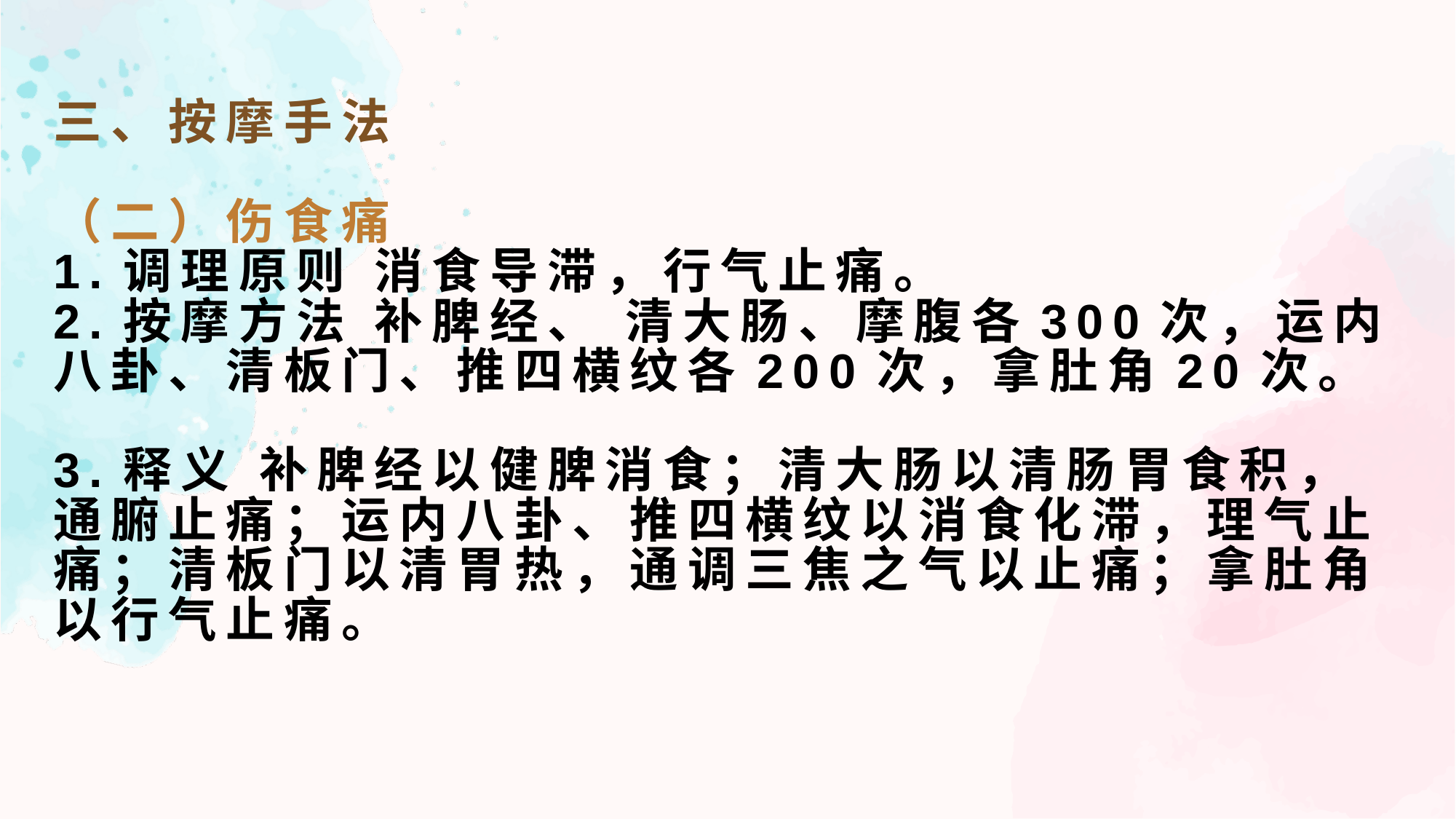

三、按摩手法

（二）伤食痛
1.调理原则 消食导滞，行气止痛。
2.按摩方法 补脾经、 清大肠、摩腹各300次，运内八卦、清板门、推四横纹各200次，拿肚角20次。
3.释义 补脾经以健脾消食；清大肠以清肠胃食积，通腑止痛；运内八卦、推四横纹以消食化滞，理气止痛；清板门以清胃热，通调三焦之气以止痛；拿肚角以行气止痛。